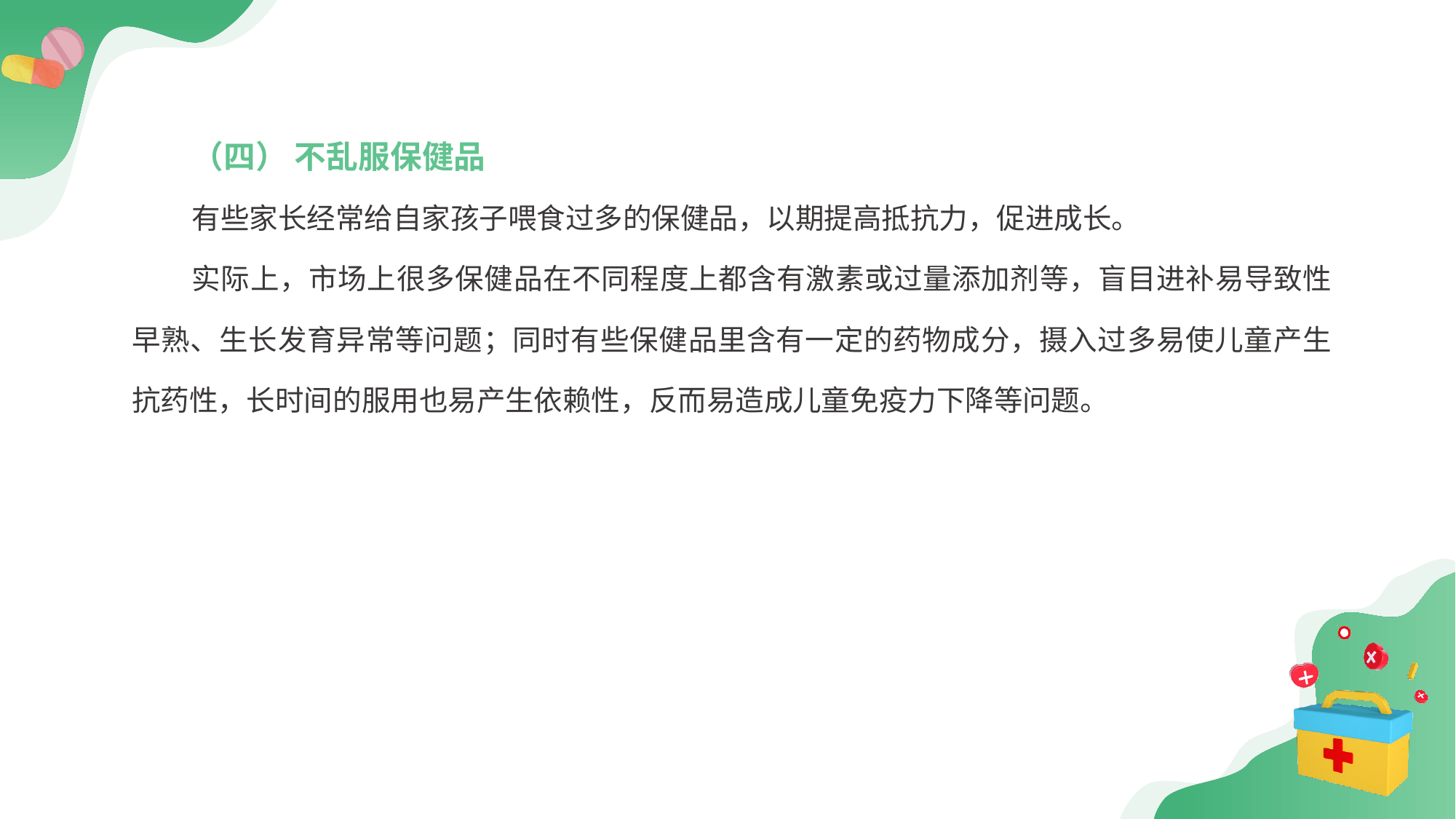

（四） 不乱服保健品
有些家长经常给自家孩子喂食过多的保健品，以期提高抵抗力，促进成长。
实际上，市场上很多保健品在不同程度上都含有激素或过量添加剂等，盲目进补易导致性早熟、生长发育异常等问题；同时有些保健品里含有一定的药物成分，摄入过多易使儿童产生抗药性，长时间的服用也易产生依赖性，反而易造成儿童免疫力下降等问题。